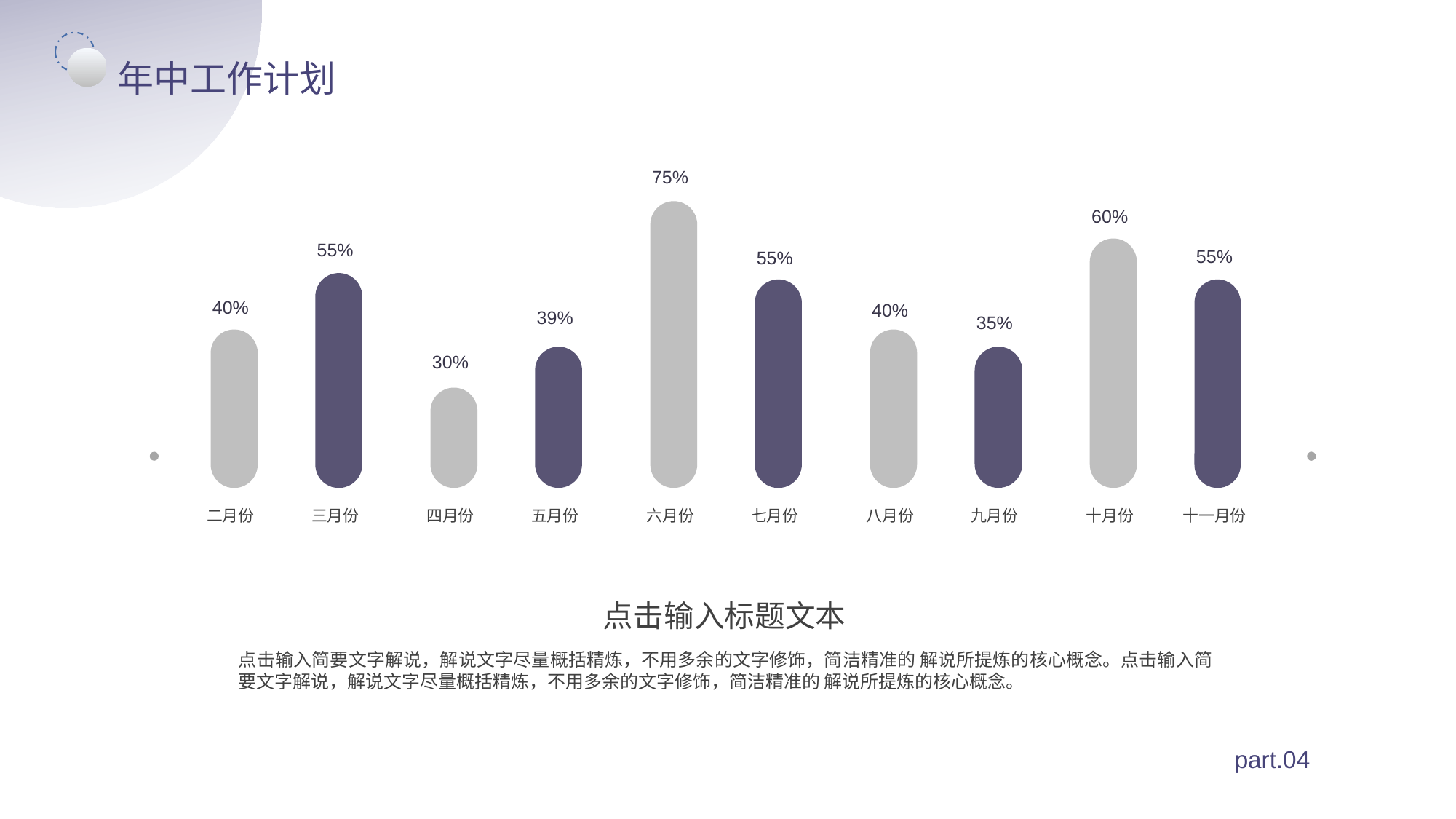

年中工作计划

75%
60%

55%

55%
55%

40%
40%
39%
35%

30%

二月份
三月份
四月份
五月份
六月份
七月份
八月份
九月份
十月份
十一月份
点击输入标题文本
点击输入简要文字解说，解说文字尽量概括精炼，不用多余的文字修饰，简洁精准的 解说所提炼的核心概念。点击输入简要文字解说，解说文字尽量概括精炼，不用多余的文字修饰，简洁精准的 解说所提炼的核心概念。
part.04